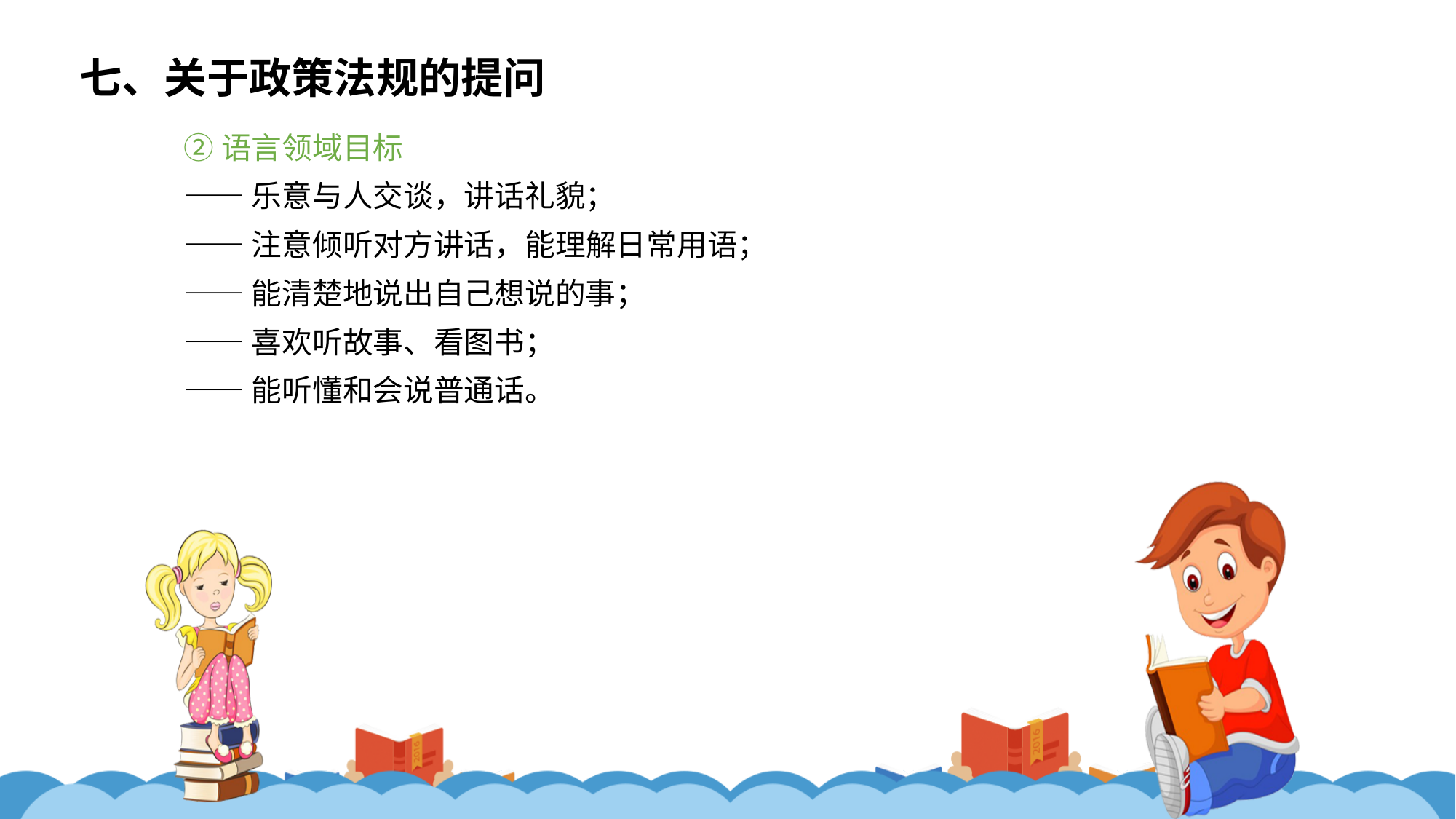

七、关于政策法规的提问
②语言领域目标
——乐意与人交谈，讲话礼貌；
——注意倾听对方讲话，能理解日常用语；
——能清楚地说出自己想说的事；
——喜欢听故事、看图书；
——能听懂和会说普通话。